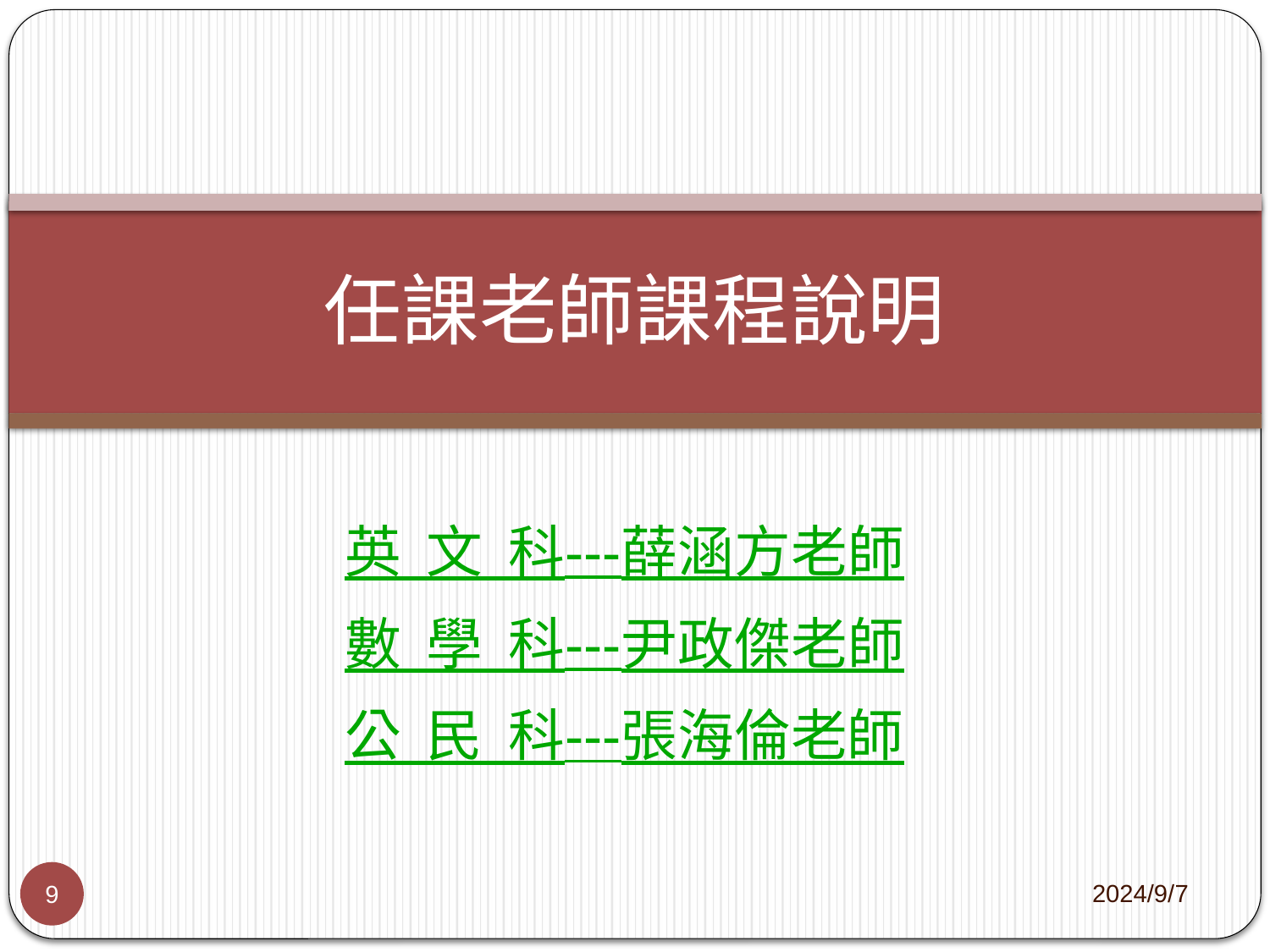

# 任課老師課程說明

英  文  科---薛涵方老師
數  學  科---尹政傑老師
公  民  科---張海倫老師
2024/9/7
9